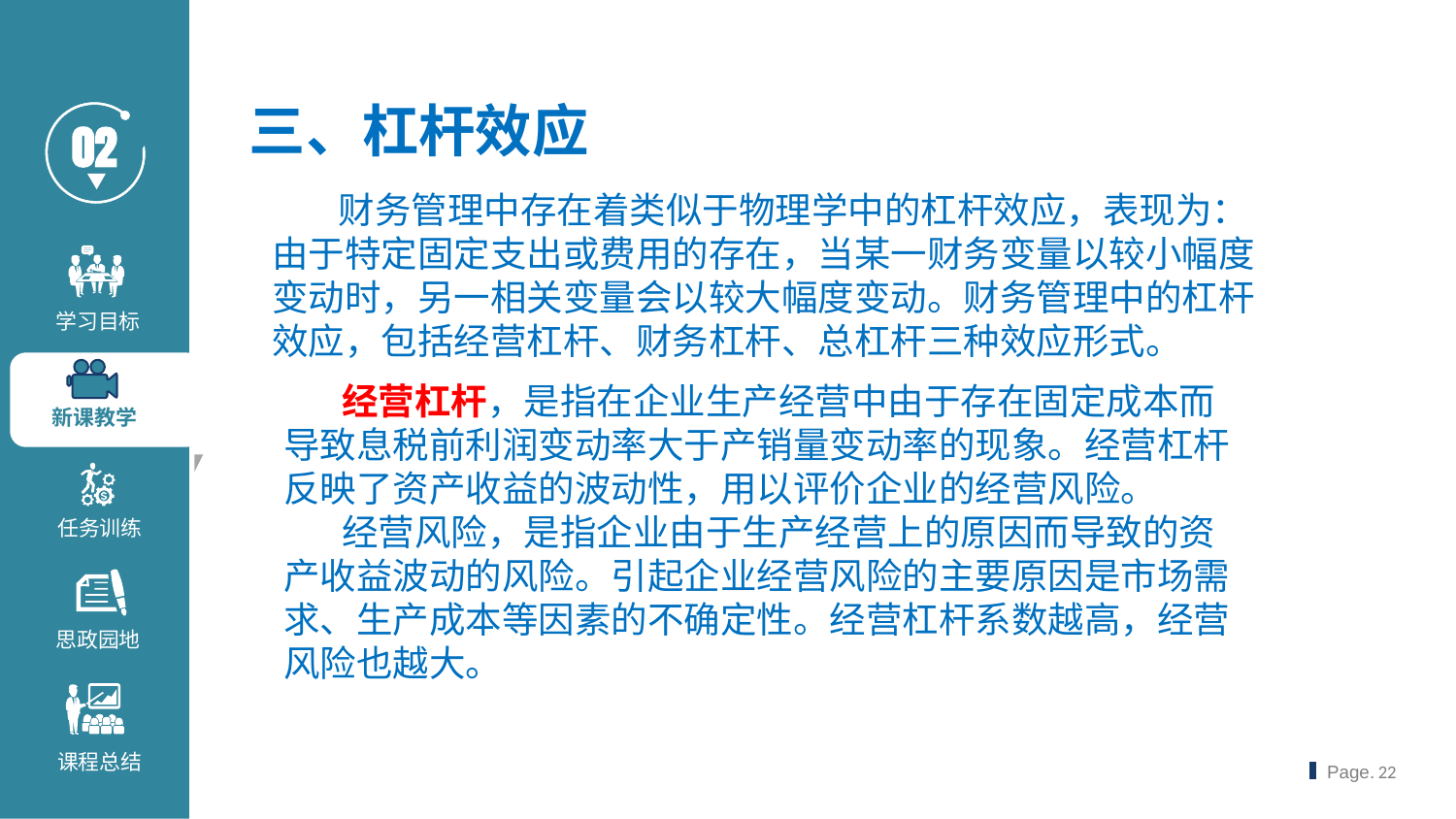

三、杠杆效应
       财务管理中存在着类似于物理学中的杠杆效应，表现为：由于特定固定支出或费用的存在，当某一财务变量以较小幅度变动时，另一相关变量会以较大幅度变动。财务管理中的杠杆效应，包括经营杠杆、财务杠杆、总杠杆三种效应形式。
      经营杠杆，是指在企业生产经营中由于存在固定成本而导致息税前利润变动率大于产销量变动率的现象。经营杠杆反映了资产收益的波动性，用以评价企业的经营风险。
      经营风险，是指企业由于生产经营上的原因而导致的资产收益波动的风险。引起企业经营风险的主要原因是市场需求、生产成本等因素的不确定性。经营杠杆系数越高，经营风险也越大。